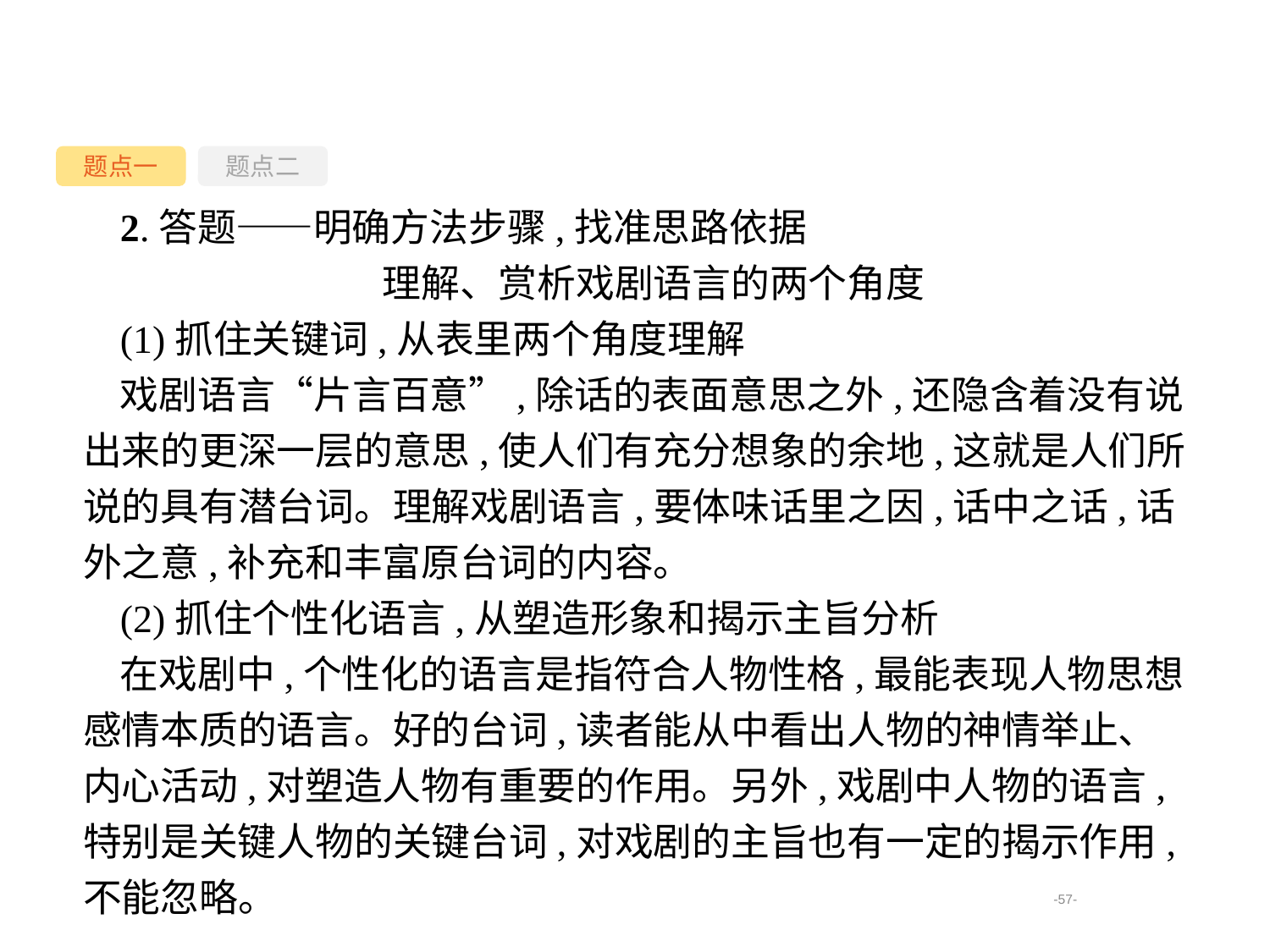

题点一
题点二
2.答题——明确方法步骤,找准思路依据
理解、赏析戏剧语言的两个角度
(1)抓住关键词,从表里两个角度理解
戏剧语言“片言百意”,除话的表面意思之外,还隐含着没有说出来的更深一层的意思,使人们有充分想象的余地,这就是人们所说的具有潜台词。理解戏剧语言,要体味话里之因,话中之话,话外之意,补充和丰富原台词的内容。
(2)抓住个性化语言,从塑造形象和揭示主旨分析
在戏剧中,个性化的语言是指符合人物性格,最能表现人物思想感情本质的语言。好的台词,读者能从中看出人物的神情举止、内心活动,对塑造人物有重要的作用。另外,戏剧中人物的语言,特别是关键人物的关键台词,对戏剧的主旨也有一定的揭示作用,不能忽略。
-57-